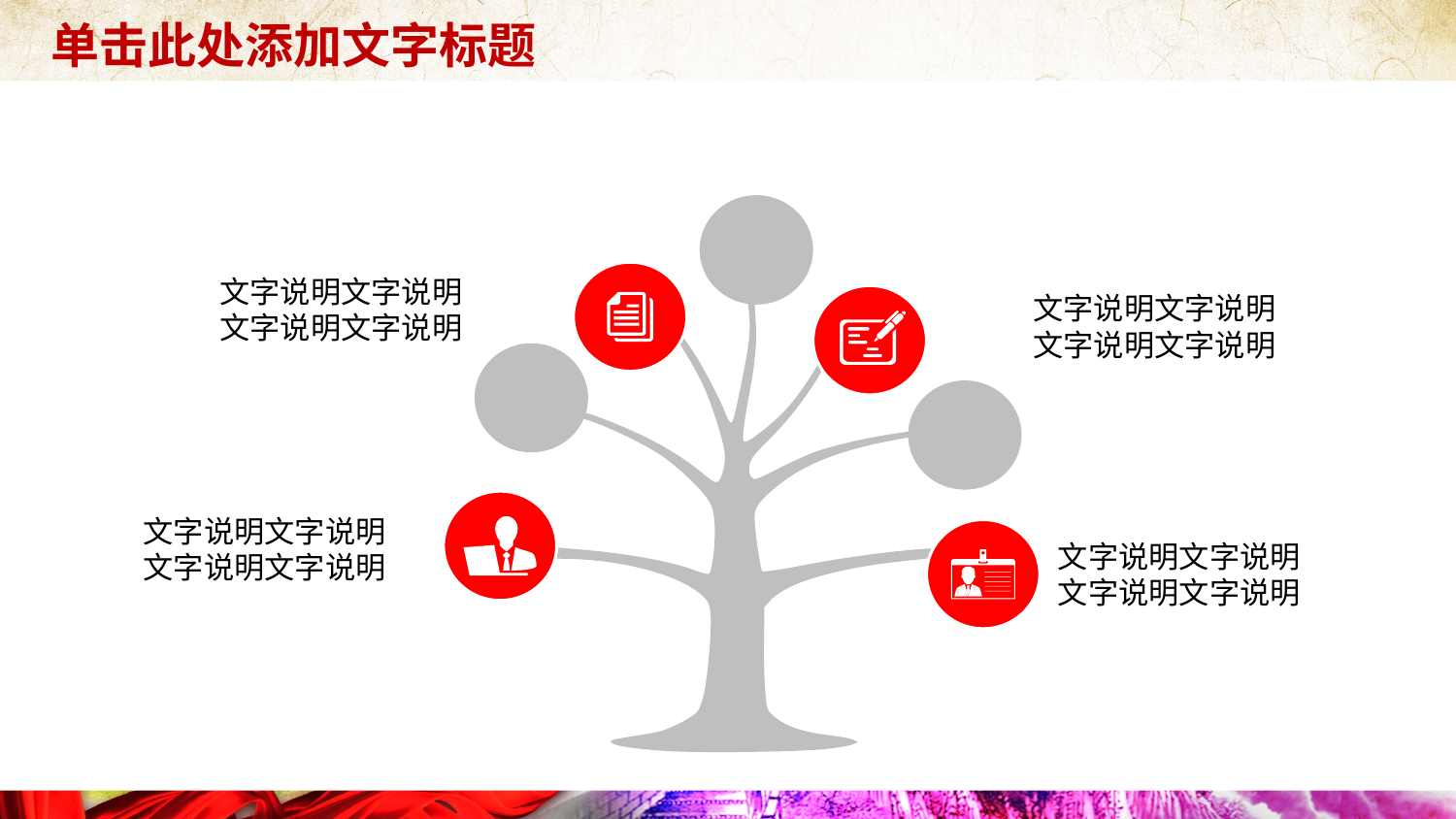

文字说明文字说明
文字说明文字说明
文字说明文字说明
文字说明文字说明
文字说明文字说明
文字说明文字说明
文字说明文字说明
文字说明文字说明